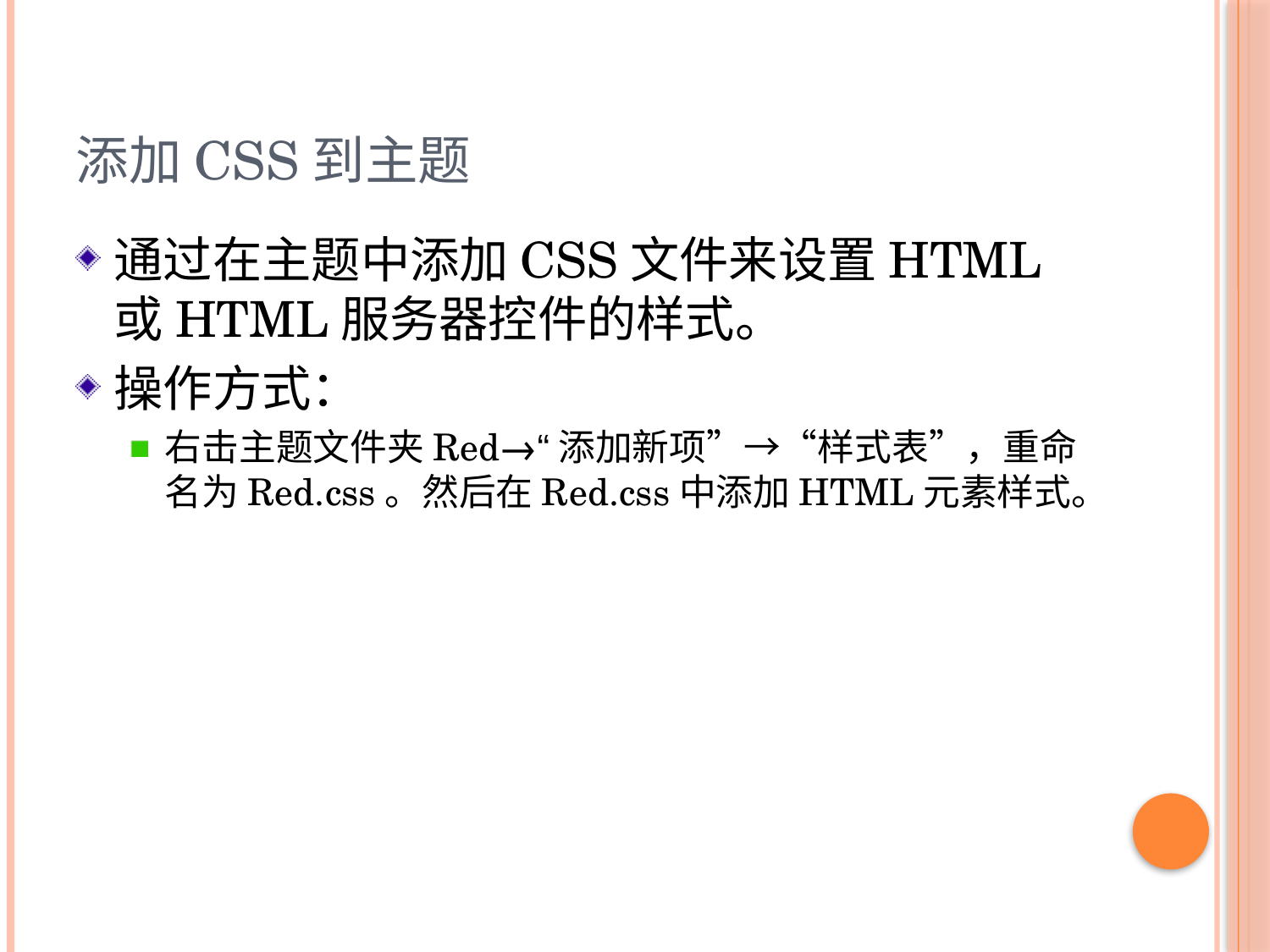

# 添加CSS到主题
通过在主题中添加CSS文件来设置HTML或HTML服务器控件的样式。
操作方式：
右击主题文件夹Red→“添加新项”→“样式表”，重命名为Red.css。然后在Red.css中添加HTML元素样式。
10